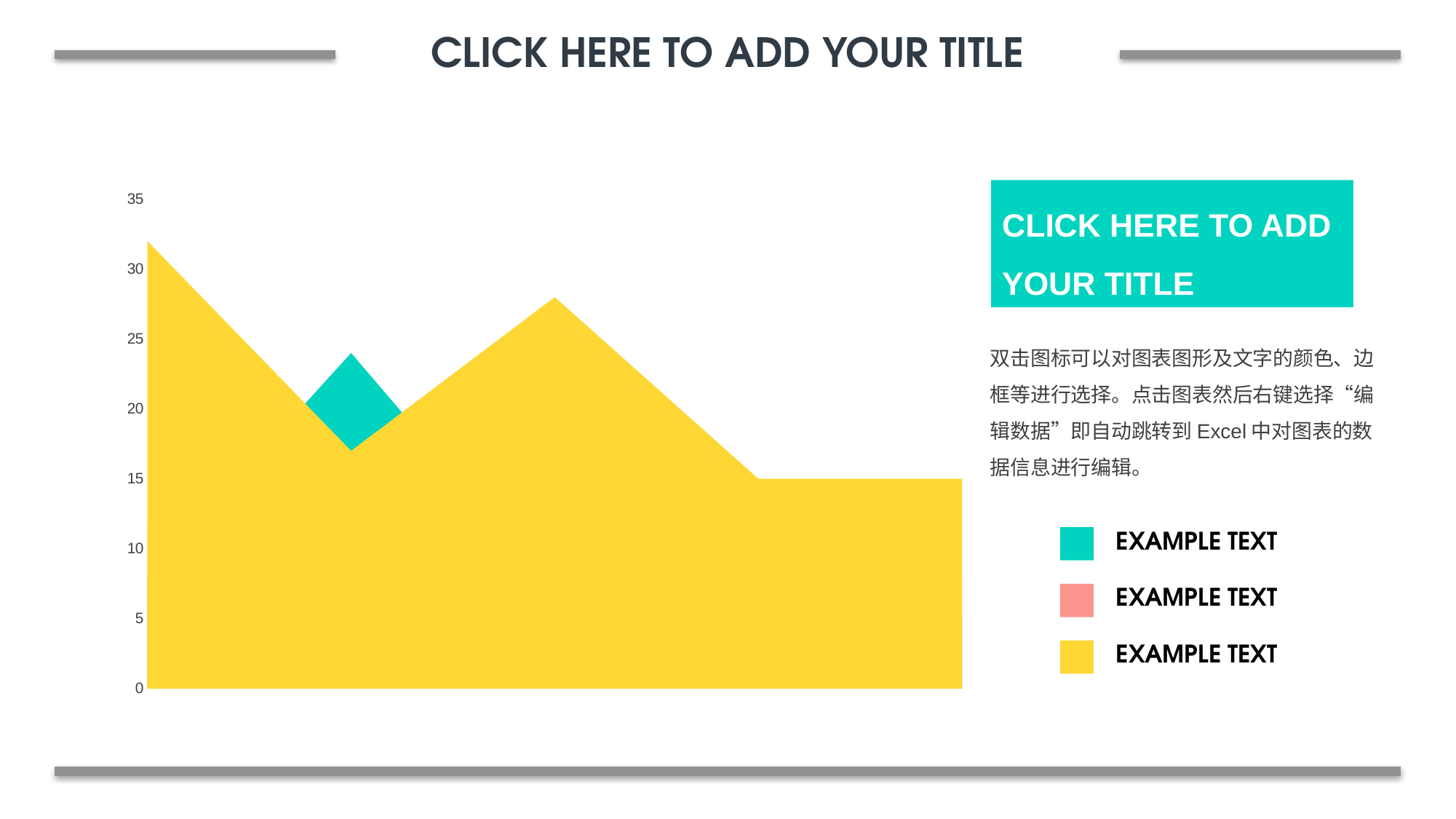

CLICK HERE TO ADD YOUR TITLE
CLICK HERE TO ADD YOUR TITLE

### Chart

| Category | 系列 1 | 系列 2 | 系列 22 |
|---|---|---|---|
| 37261 | 32.0 | 12.0 | 8.0 |
| 37262 | 17.0 | 15.0 | 24.0 |
| 37263 | 28.0 | 18.0 | 7.0 |
| 37264 | 15.0 | 5.0 | 15.0 |
| 37265 | 15.0 | 8.0 | 5.0 |
双击图标可以对图表图形及文字的颜色、边框等进行选择。点击图表然后右键选择“编辑数据”即自动跳转到Excel中对图表的数据信息进行编辑。
EXAMPLE TEXT

EXAMPLE TEXT

EXAMPLE TEXT